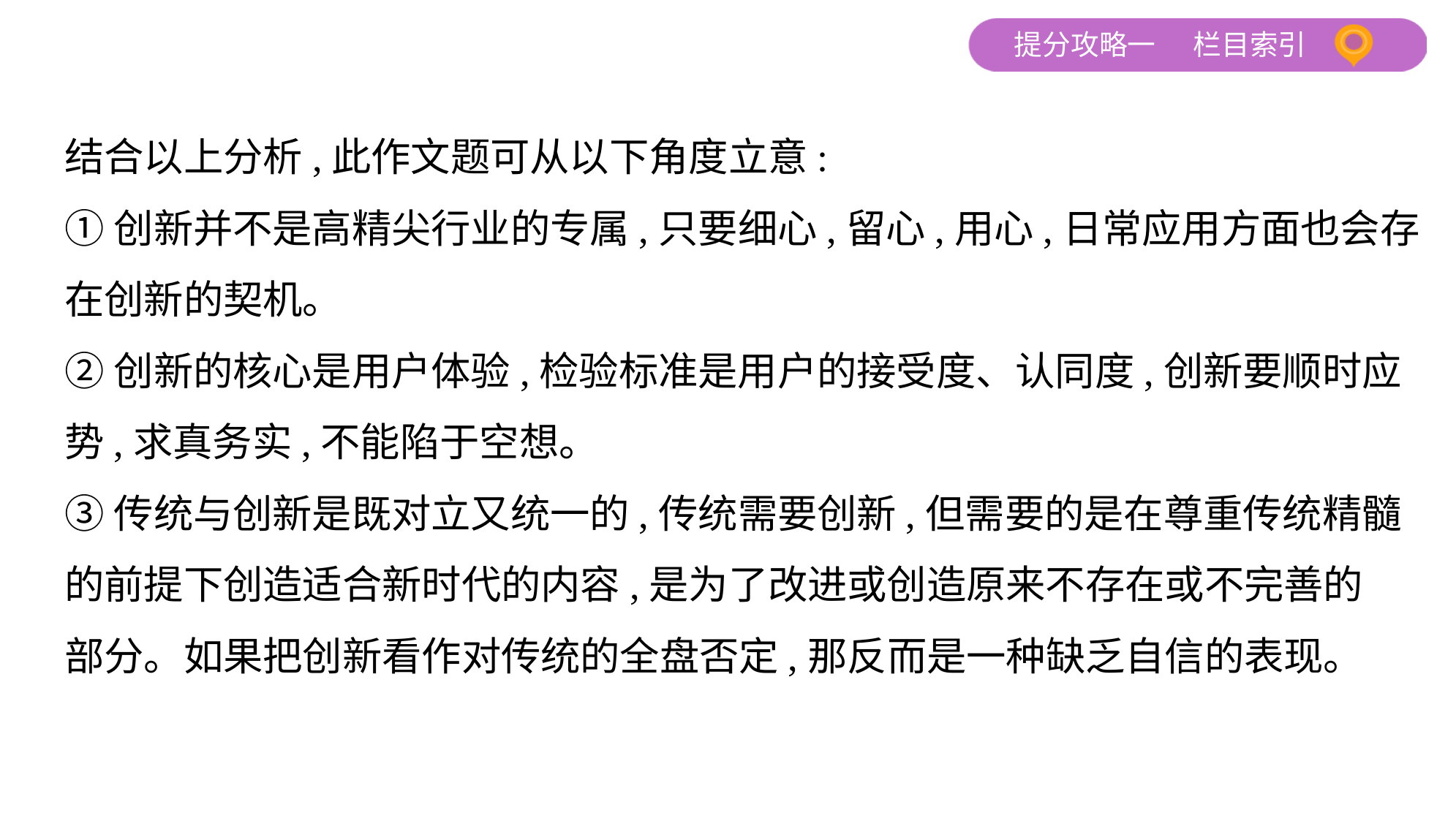

结合以上分析,此作文题可从以下角度立意:
①创新并不是高精尖行业的专属,只要细心,留心,用心,日常应用方面也会存
在创新的契机。
②创新的核心是用户体验,检验标准是用户的接受度、认同度,创新要顺时应
势,求真务实,不能陷于空想。
③传统与创新是既对立又统一的,传统需要创新,但需要的是在尊重传统精髓
的前提下创造适合新时代的内容,是为了改进或创造原来不存在或不完善的
部分。如果把创新看作对传统的全盘否定,那反而是一种缺乏自信的表现。